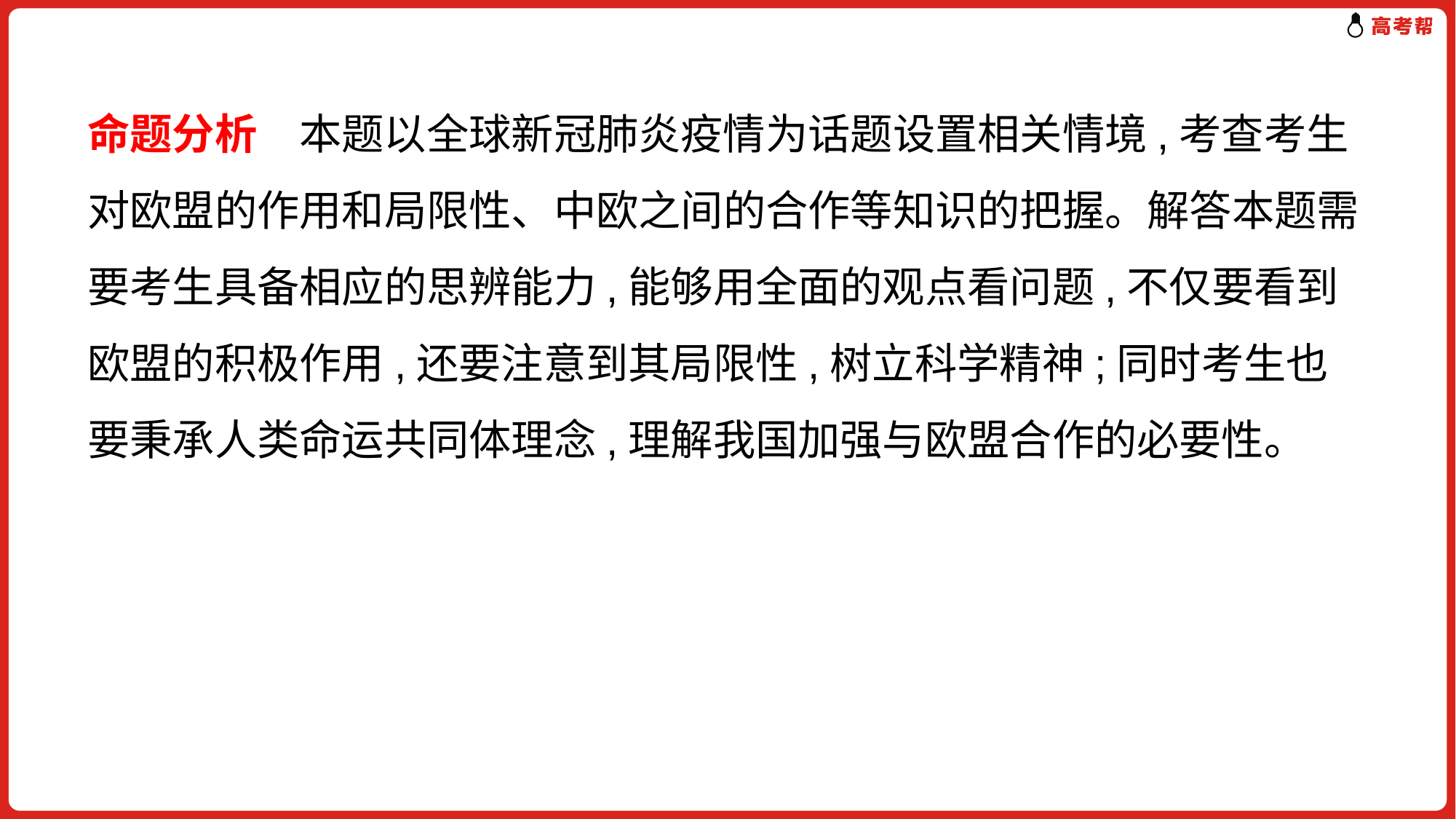

命题分析　本题以全球新冠肺炎疫情为话题设置相关情境,考查考生对欧盟的作用和局限性、中欧之间的合作等知识的把握。解答本题需要考生具备相应的思辨能力,能够用全面的观点看问题,不仅要看到欧盟的积极作用,还要注意到其局限性,树立科学精神;同时考生也要秉承人类命运共同体理念,理解我国加强与欧盟合作的必要性。